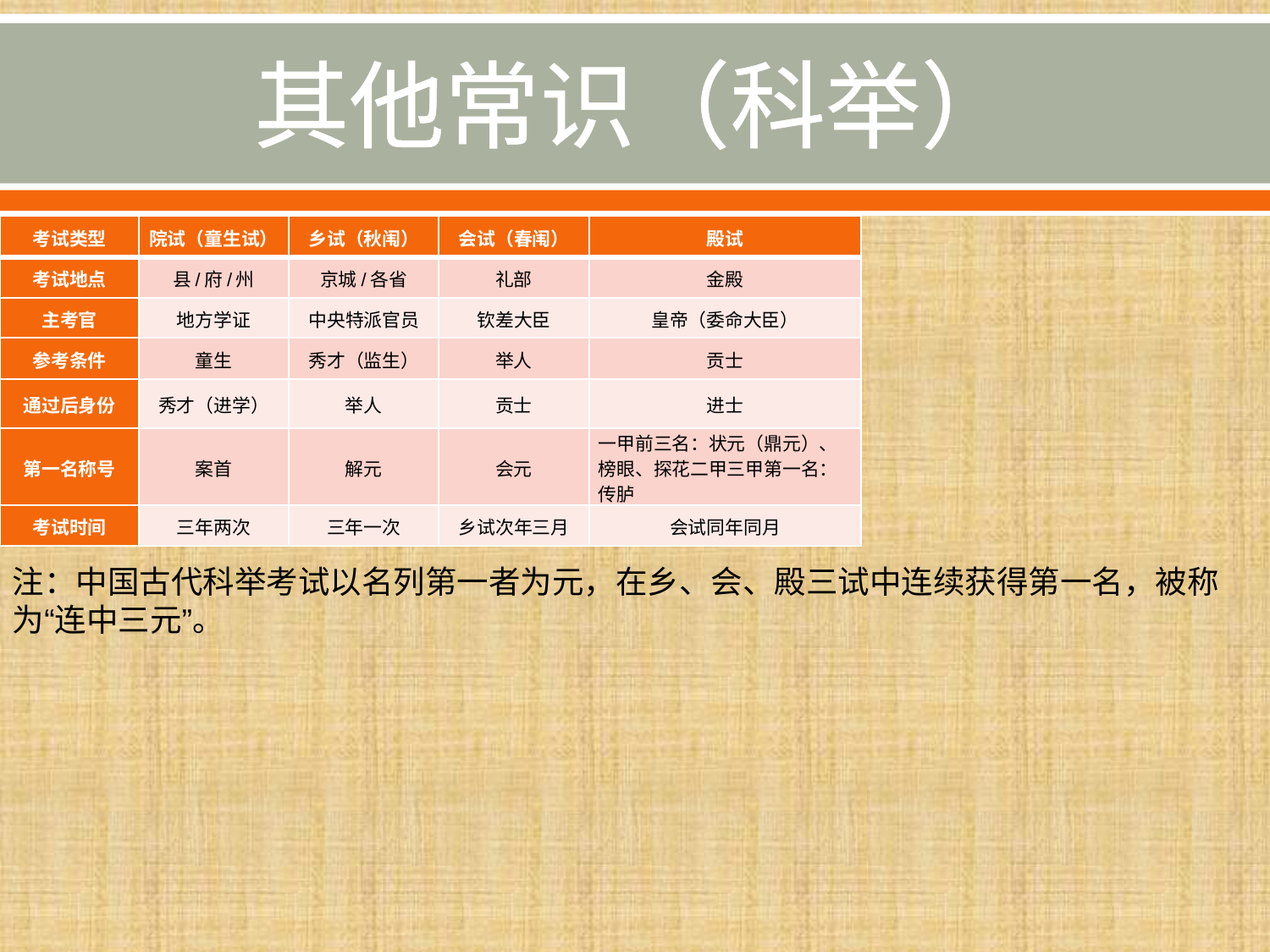

# 其他常识（科举）
| 考试类型 | 院试（童生试） | 乡试（秋闱） | 会试（春闱） | 殿试 |
| --- | --- | --- | --- | --- |
| 考试地点 | 县/府/州 | 京城/各省 | 礼部 | 金殿 |
| 主考官 | 地方学证 | 中央特派官员 | 钦差大臣 | 皇帝（委命大臣） |
| 参考条件 | 童生 | 秀才（监生） | 举人 | 贡士 |
| 通过后身份 | 秀才（进学） | 举人 | 贡士 | 进士 |
| 第一名称号 | 案首 | 解元 | 会元 | 一甲前三名：状元（鼎元）、榜眼、探花二甲三甲第一名：传胪 |
| 考试时间 | 三年两次 | 三年一次 | 乡试次年三月 | 会试同年同月 |
注：中国古代科举考试以名列第一者为元，在乡、会、殿三试中连续获得第一名，被称为“连中三元”。